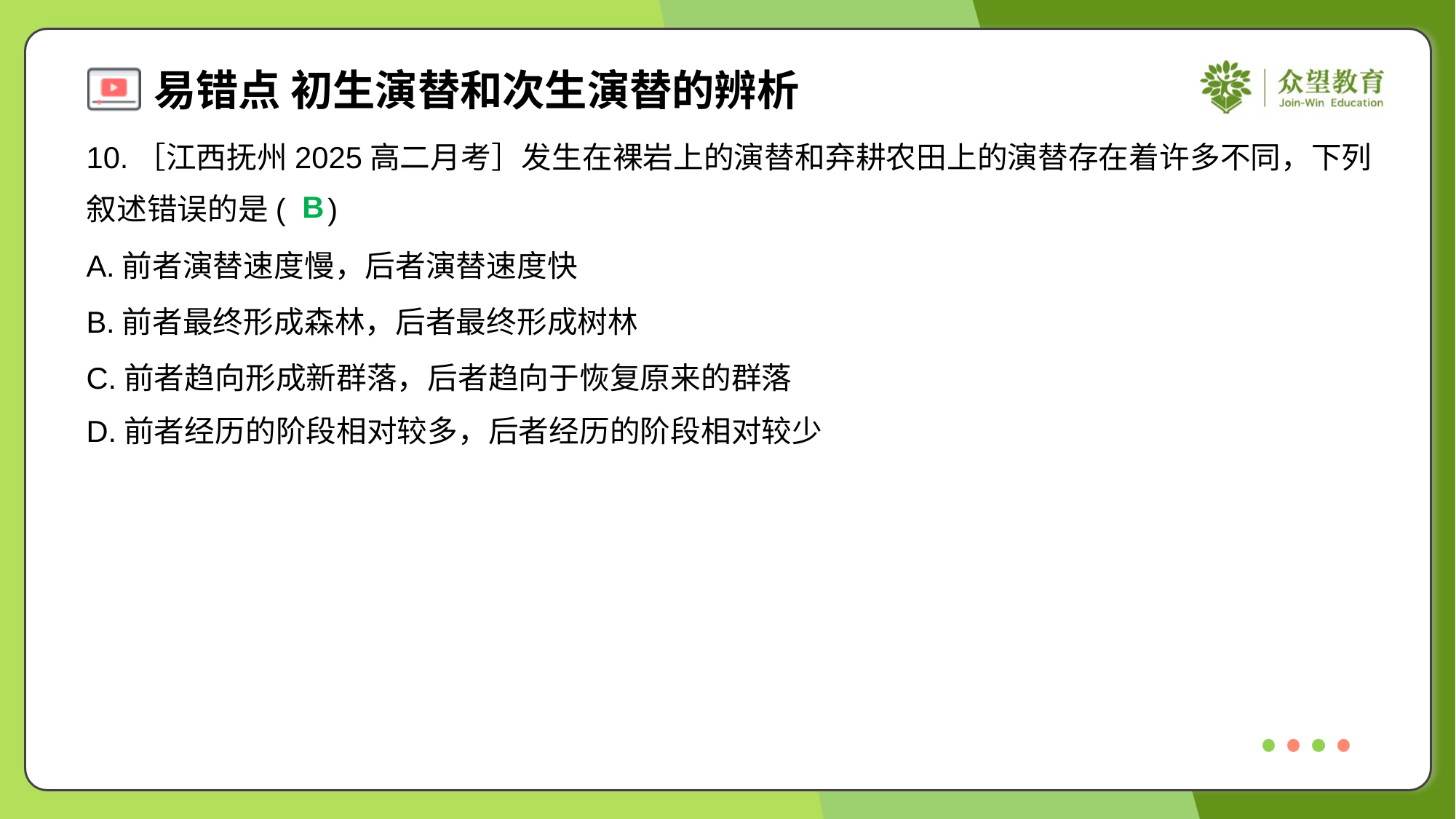

10.［江西抚州2025高二月考］发生在裸岩上的演替和弃耕农田上的演替存在着许多不同，下列
叙述错误的是(     )
B
A.前者演替速度慢，后者演替速度快
B.前者最终形成森林，后者最终形成树林
C.前者趋向形成新群落，后者趋向于恢复原来的群落
D.前者经历的阶段相对较多，后者经历的阶段相对较少